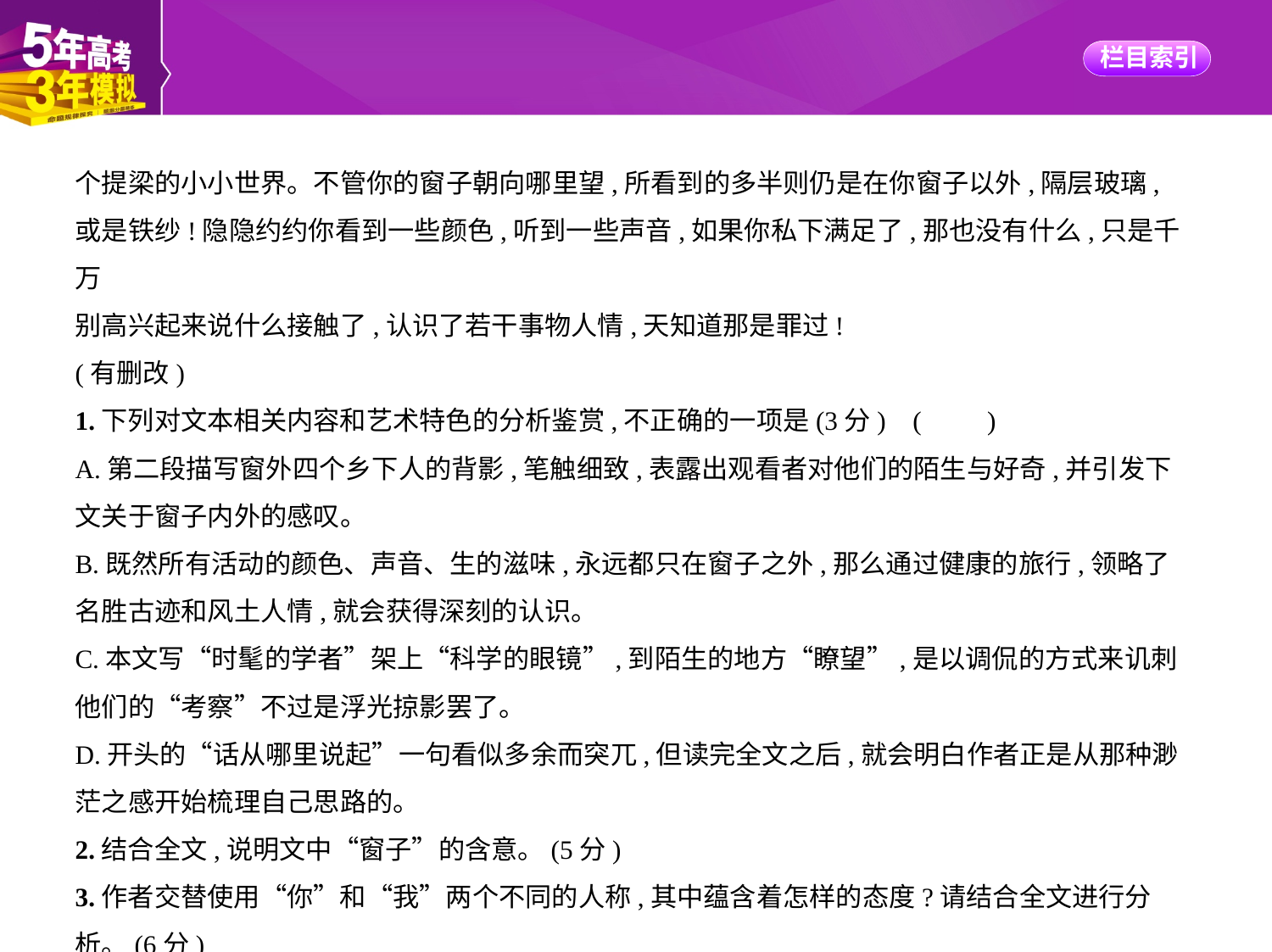

个提梁的小小世界。不管你的窗子朝向哪里望,所看到的多半则仍是在你窗子以外,隔层玻璃,
或是铁纱!隐隐约约你看到一些颜色,听到一些声音,如果你私下满足了,那也没有什么,只是千万
别高兴起来说什么接触了,认识了若干事物人情,天知道那是罪过!
(有删改)
1.下列对文本相关内容和艺术特色的分析鉴赏,不正确的一项是(3分) (　　)
A.第二段描写窗外四个乡下人的背影,笔触细致,表露出观看者对他们的陌生与好奇,并引发下
文关于窗子内外的感叹。
B.既然所有活动的颜色、声音、生的滋味,永远都只在窗子之外,那么通过健康的旅行,领略了
名胜古迹和风土人情,就会获得深刻的认识。
C.本文写“时髦的学者”架上“科学的眼镜”,到陌生的地方“瞭望”,是以调侃的方式来讥刺
他们的“考察”不过是浮光掠影罢了。
D.开头的“话从哪里说起”一句看似多余而突兀,但读完全文之后,就会明白作者正是从那种渺
茫之感开始梳理自己思路的。
2.结合全文,说明文中“窗子”的含意。(5分)
3.作者交替使用“你”和“我”两个不同的人称,其中蕴含着怎样的态度?请结合全文进行分
析。(6分)